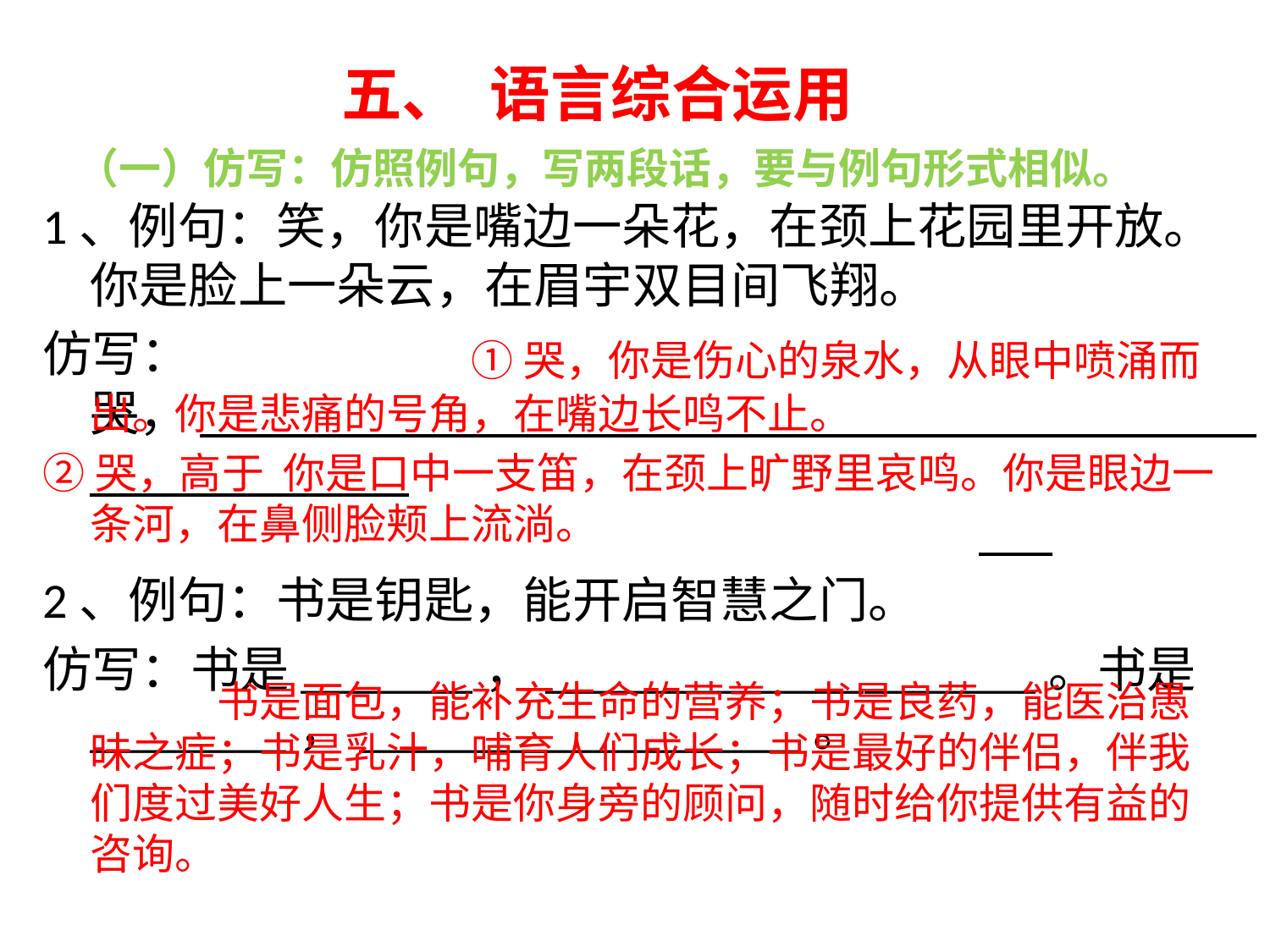

# 五、  语言综合运用
（一）仿写：仿照例句，写两段话，要与例句形式相似。

1、例句：笑，你是嘴边一朵花，在颈上花园里开放。你是脸上一朵云，在眉宇双目间飞翔。
仿写：哭，________________________________________________________														___
2、例句：书是钥匙，能开启智慧之门。
仿写：书是_______，____________________。书是________，__________________。

				①哭，你是伤心的泉水，从眼中喷涌而出。你是悲痛的号角，在嘴边长鸣不止。
②哭，高于  你是口中一支笛，在颈上旷野里哀鸣。你是眼边一条河，在鼻侧脸颊上流淌。

		书是面包，能补充生命的营养；书是良药，能医治愚昧之症；书是乳汁，哺育人们成长；书是最好的伴侣，伴我们度过美好人生；书是你身旁的顾问，随时给你提供有益的咨询。